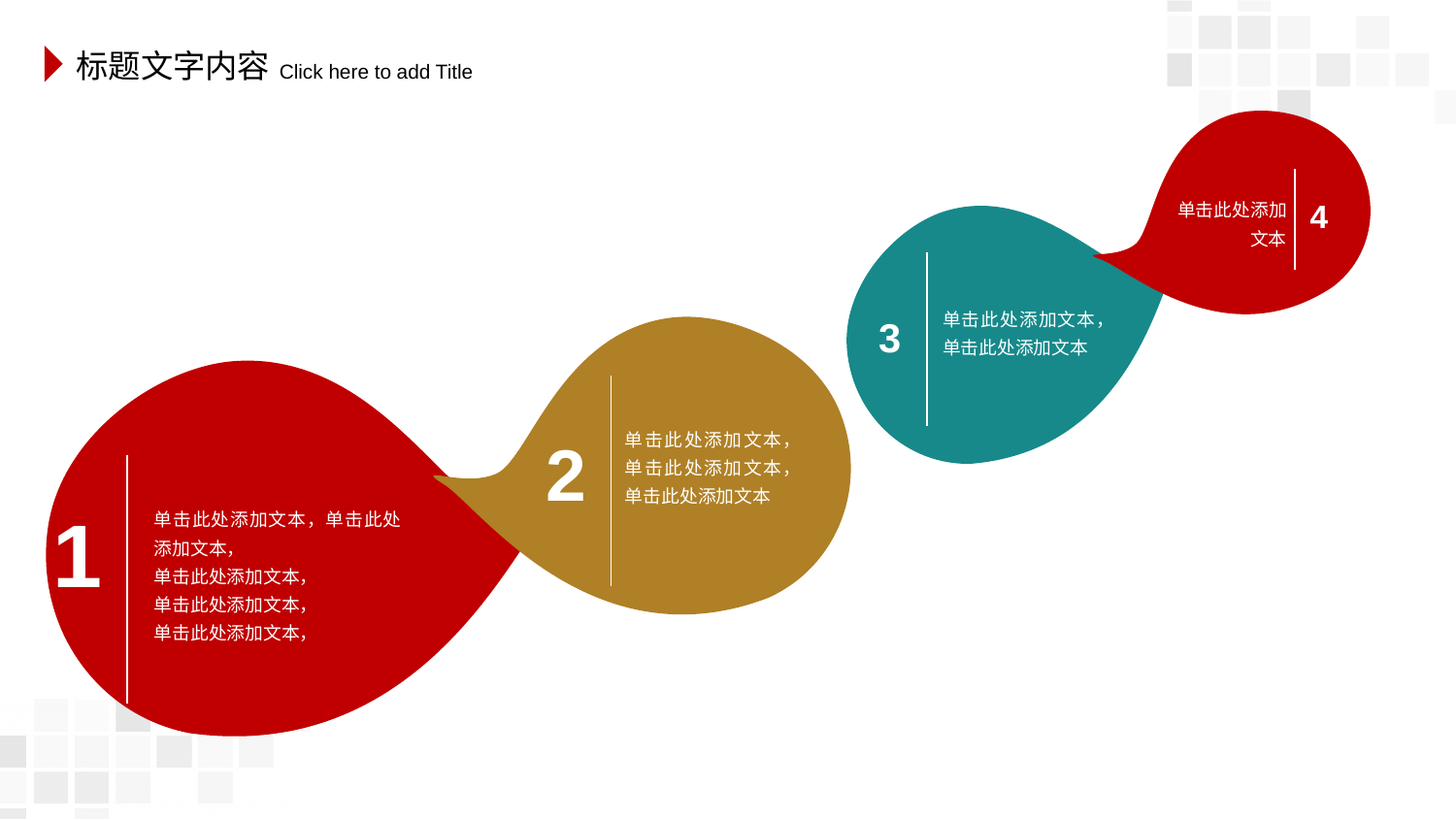

标题文字内容
  Click here to add Title

单击此处添加文本
4
单击此处添加文本，单击此处添加文本

3

单击此处添加文本，单击此处添加文本，单击此处添加文本
2
1
单击此处添加文本，单击此处添加文本，
单击此处添加文本，
单击此处添加文本，
单击此处添加文本，